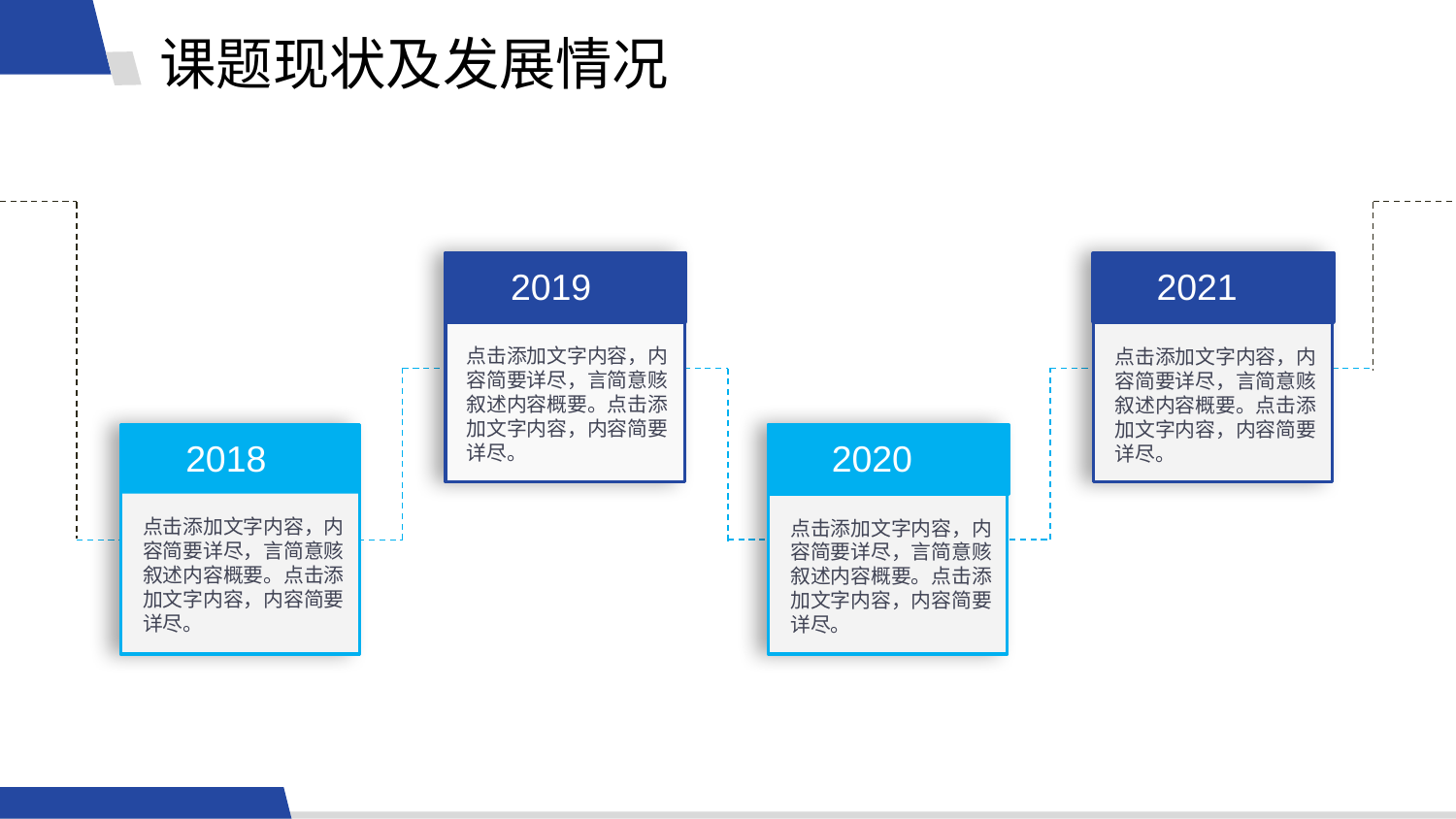

课题现状及发展情况

2019
2021
点击添加文字内容，内
容简要详尽，言简意赅
叙述内容概要。点击添
加文字内容，内容简要
详尽。
点击添加文字内容，内
容简要详尽，言简意赅
叙述内容概要。点击添
加文字内容，内容简要
详尽。

2018
2020
点击添加文字内容，内
容简要详尽，言简意赅
叙述内容概要。点击添
加文字内容，内容简要
详尽。
点击添加文字内容，内
容简要详尽，言简意赅
叙述内容概要。点击添
加文字内容，内容简要
详尽。